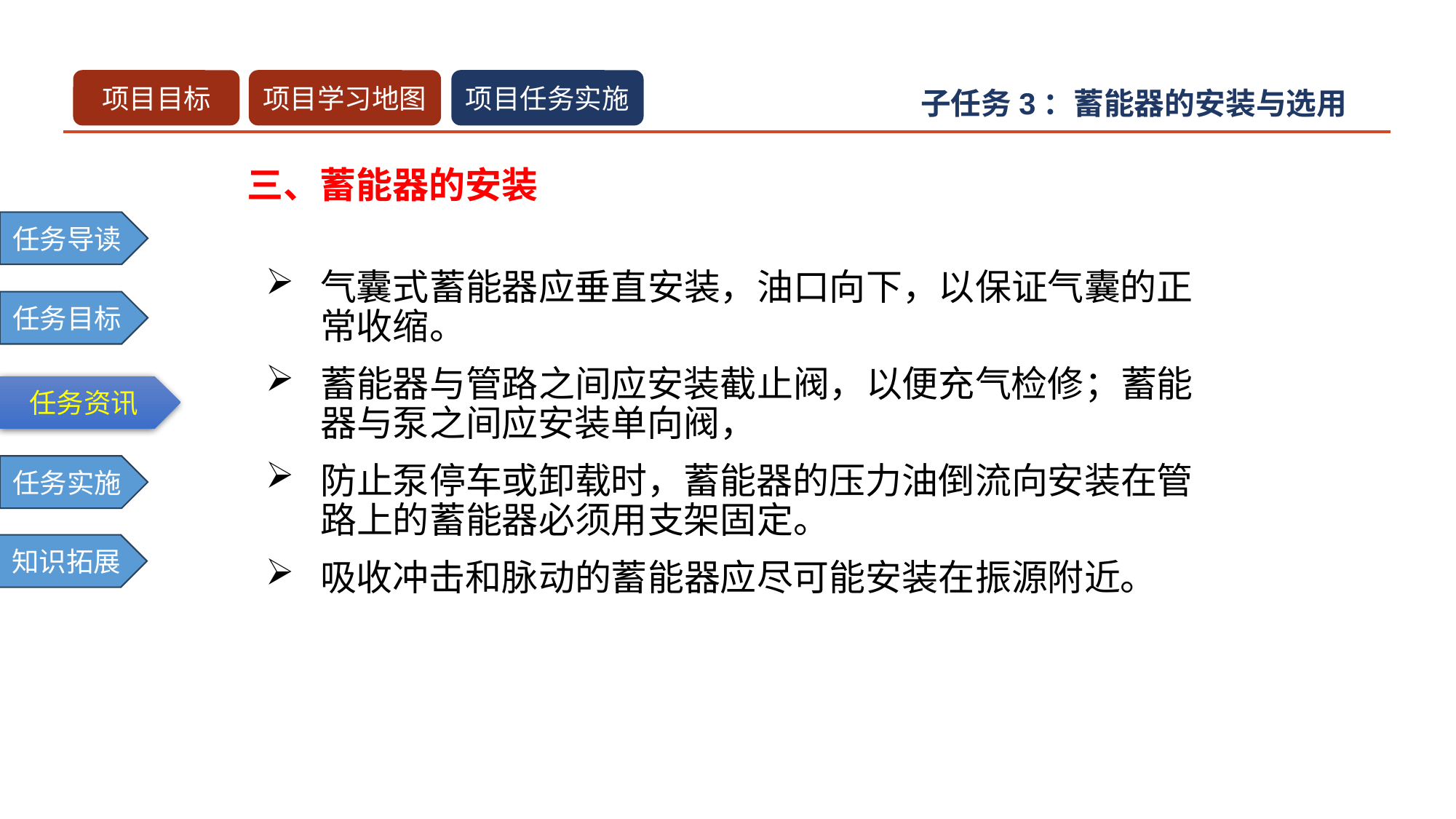

子任务3：蓄能器的安装与选用
三、蓄能器的安装
气囊式蓄能器应垂直安装，油口向下，以保证气囊的正常收缩。
蓄能器与管路之间应安装截止阀，以便充气检修；蓄能器与泵之间应安装单向阀，
防止泵停车或卸载时，蓄能器的压力油倒流向安装在管路上的蓄能器必须用支架固定。
吸收冲击和脉动的蓄能器应尽可能安装在振源附近。